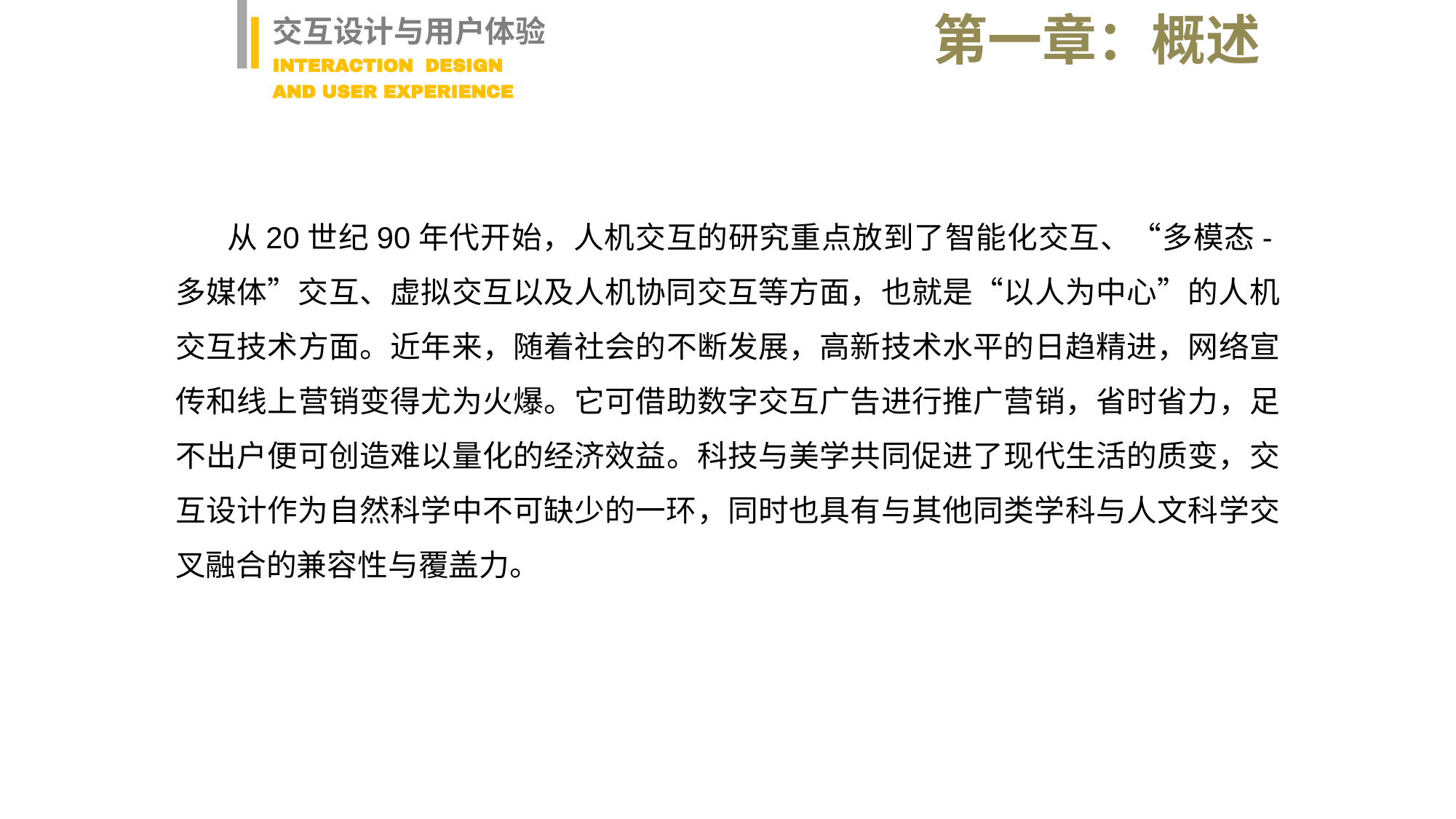

第一章：概述

交互设计与用户体验
INTERACTION  DESIGN
AND USER EXPERIENCE
      从20世纪90年代开始，人机交互的研究重点放到了智能化交互、“多模态-多媒体”交互、虚拟交互以及人机协同交互等方面，也就是“以人为中心”的人机交互技术方面。近年来，随着社会的不断发展，高新技术水平的日趋精进，网络宣传和线上营销变得尤为火爆。它可借助数字交互广告进行推广营销，省时省力，足不出户便可创造难以量化的经济效益。科技与美学共同促进了现代生活的质变，交互设计作为自然科学中不可缺少的一环，同时也具有与其他同类学科与人文科学交叉融合的兼容性与覆盖力。